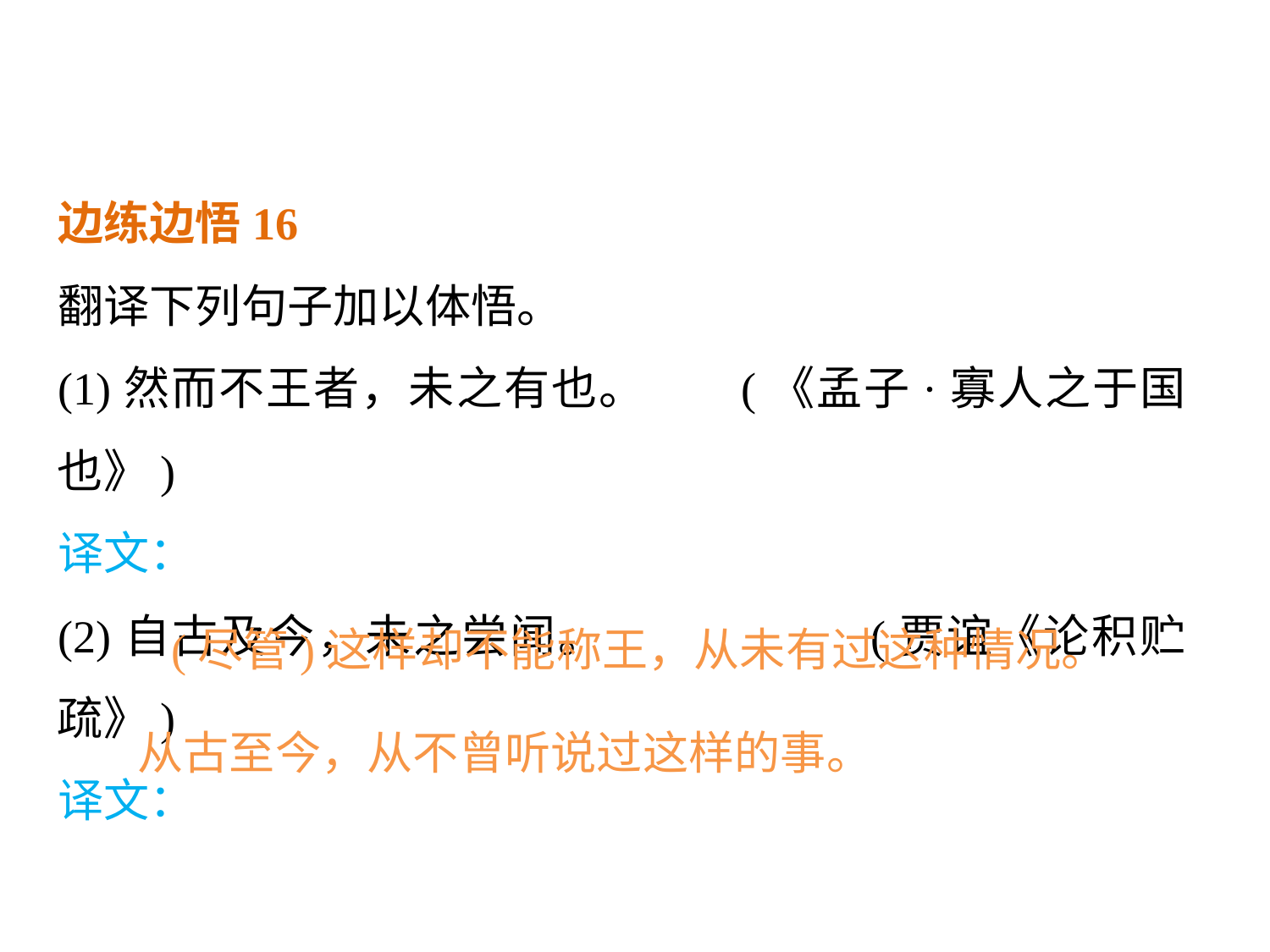

边练边悟16
翻译下列句子加以体悟。
(1)然而不王者，未之有也。       (《孟子·寡人之于国也》)
译文：
(2)自古及今，未之尝闻。                    (贾谊《论积贮疏》)
译文：
(尽管)这样却不能称王，从未有过这种情况。
从古至今，从不曾听说过这样的事。